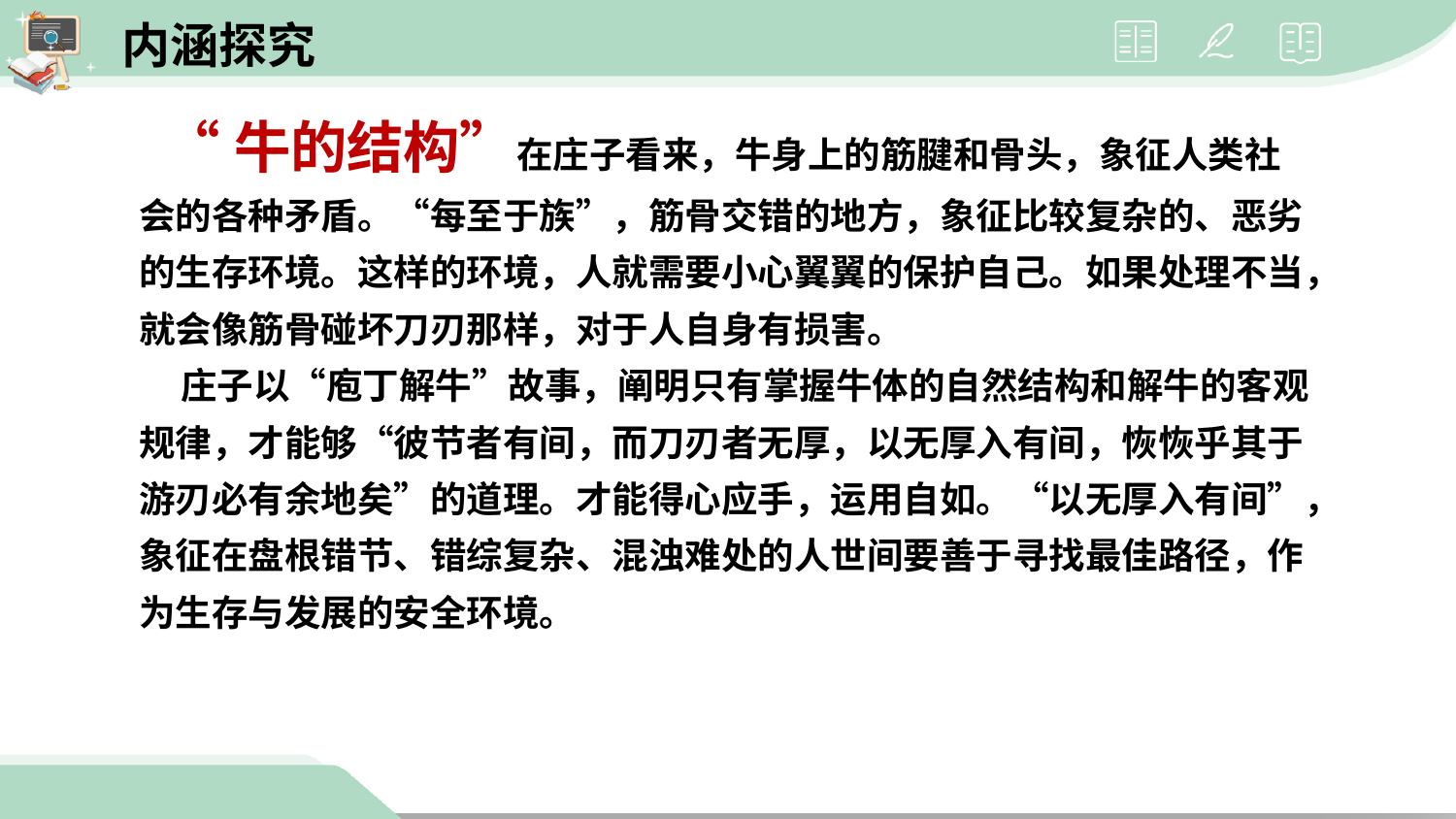

内涵探究
   “牛的结构”在庄子看来，牛身上的筋腱和骨头，象征人类社会的各种矛盾。“每至于族”，筋骨交错的地方，象征比较复杂的、恶劣的生存环境。这样的环境，人就需要小心翼翼的保护自己。如果处理不当，就会像筋骨碰坏刀刃那样，对于人自身有损害。
    庄子以“庖丁解牛”故事，阐明只有掌握牛体的自然结构和解牛的客观规律，才能够“彼节者有间，而刀刃者无厚，以无厚入有间，恢恢乎其于游刃必有余地矣”的道理。才能得心应手，运用自如。“以无厚入有间”，象征在盘根错节、错综复杂、混浊难处的人世间要善于寻找最佳路径，作为生存与发展的安全环境。